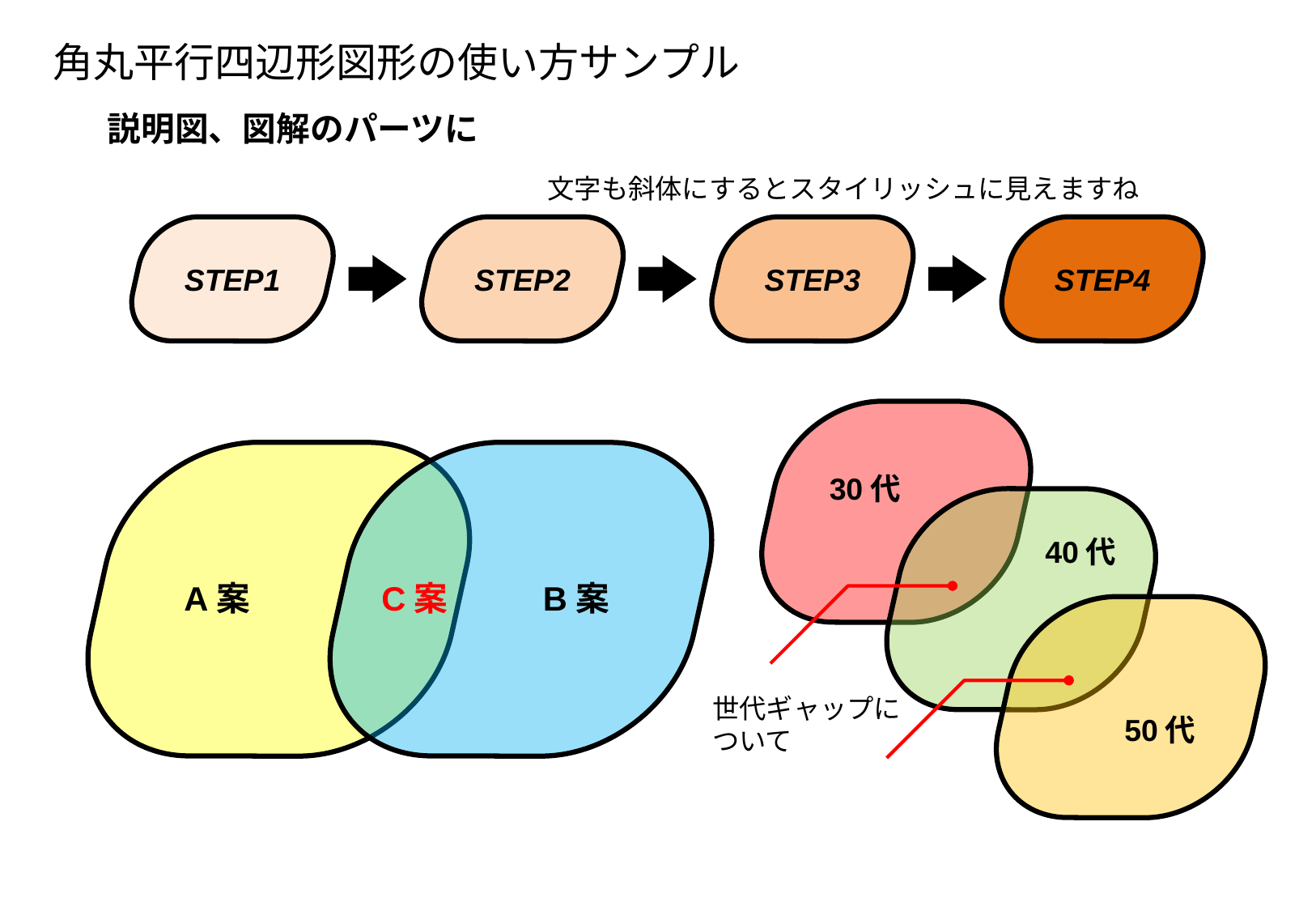

角丸平行四辺形図形の使い方サンプル
説明図、図解のパーツに
文字も斜体にするとスタイリッシュに見えますね
STEP1
STEP2
STEP3
STEP4

30代

40代

世代ギャップに
ついて
50代

A案
C案
B案